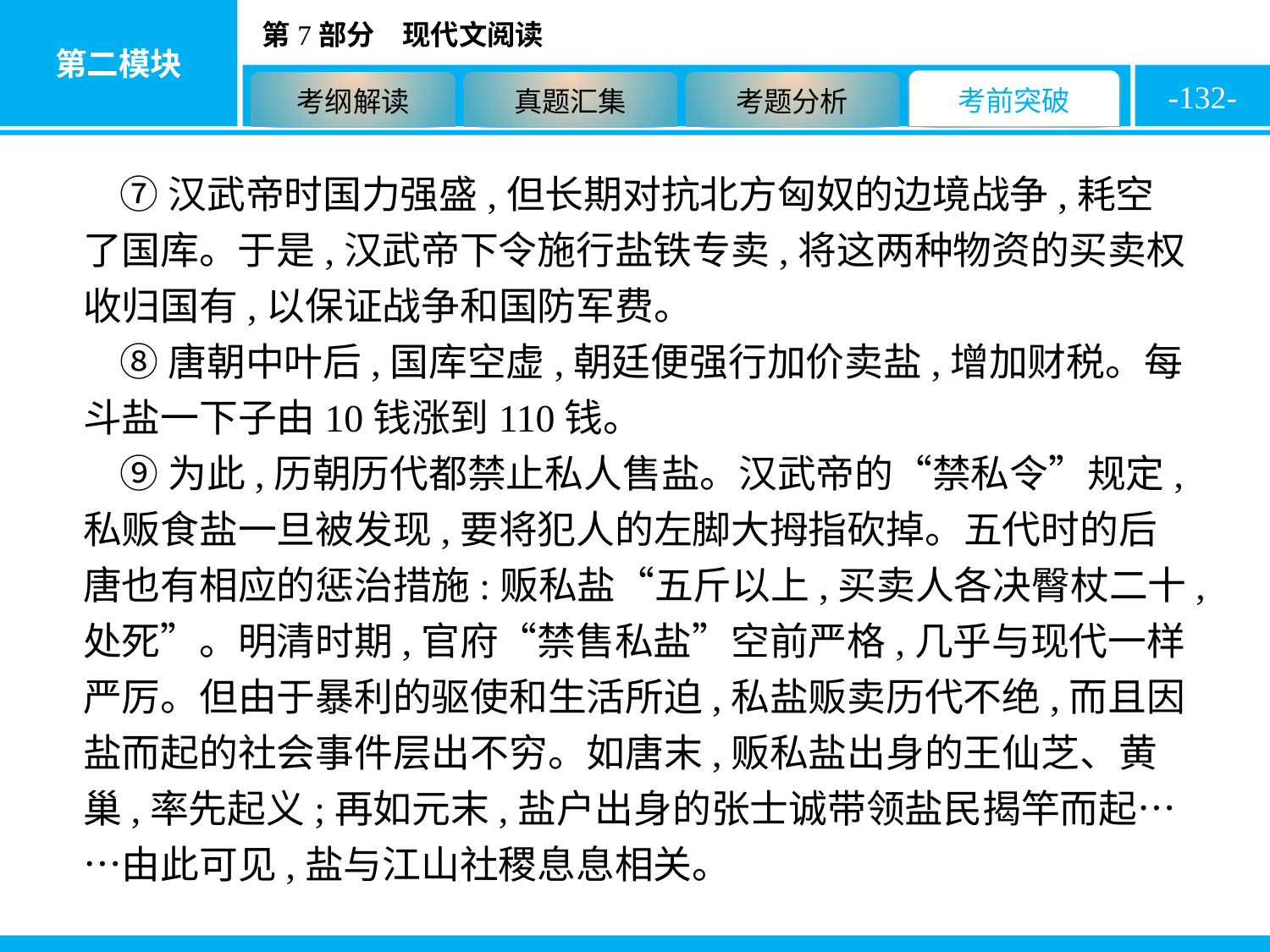

-132-
⑦汉武帝时国力强盛,但长期对抗北方匈奴的边境战争,耗空了国库。于是,汉武帝下令施行盐铁专卖,将这两种物资的买卖权收归国有,以保证战争和国防军费。
⑧唐朝中叶后,国库空虚,朝廷便强行加价卖盐,增加财税。每斗盐一下子由10钱涨到110钱。
⑨为此,历朝历代都禁止私人售盐。汉武帝的“禁私令”规定,私贩食盐一旦被发现,要将犯人的左脚大拇指砍掉。五代时的后唐也有相应的惩治措施:贩私盐“五斤以上,买卖人各决臀杖二十,处死”。明清时期,官府“禁售私盐”空前严格,几乎与现代一样严厉。但由于暴利的驱使和生活所迫,私盐贩卖历代不绝,而且因盐而起的社会事件层出不穷。如唐末,贩私盐出身的王仙芝、黄巢,率先起义;再如元末,盐户出身的张士诚带领盐民揭竿而起……由此可见,盐与江山社稷息息相关。